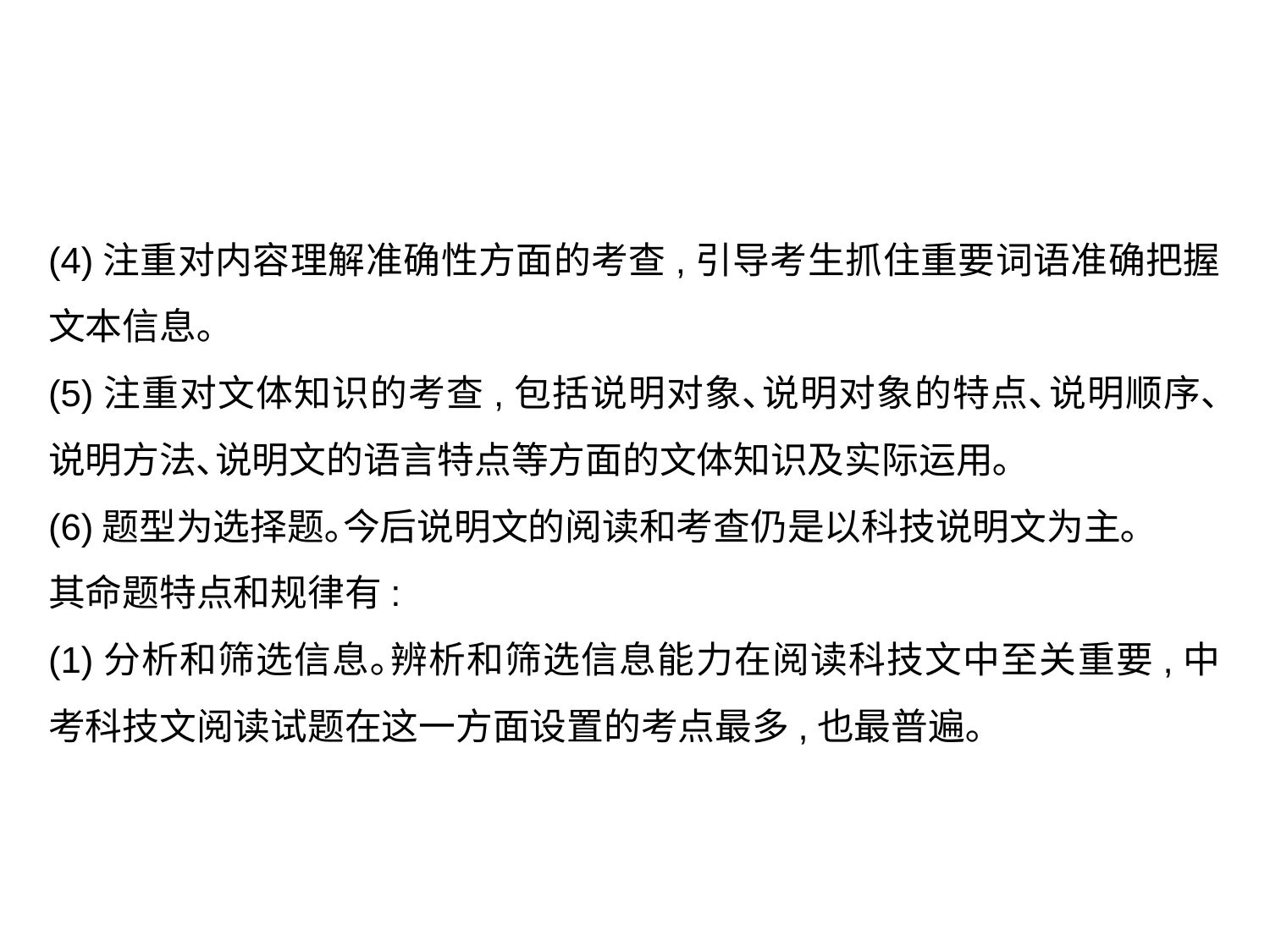

(4)注重对内容理解准确性方面的考查,引导考生抓住重要词语准确把握文本信息｡
(5)注重对文体知识的考查,包括说明对象､说明对象的特点､说明顺序､说明方法､说明文的语言特点等方面的文体知识及实际运用｡
(6)题型为选择题｡今后说明文的阅读和考查仍是以科技说明文为主｡
其命题特点和规律有:
(1)分析和筛选信息｡辨析和筛选信息能力在阅读科技文中至关重要,中考科技文阅读试题在这一方面设置的考点最多,也最普遍｡